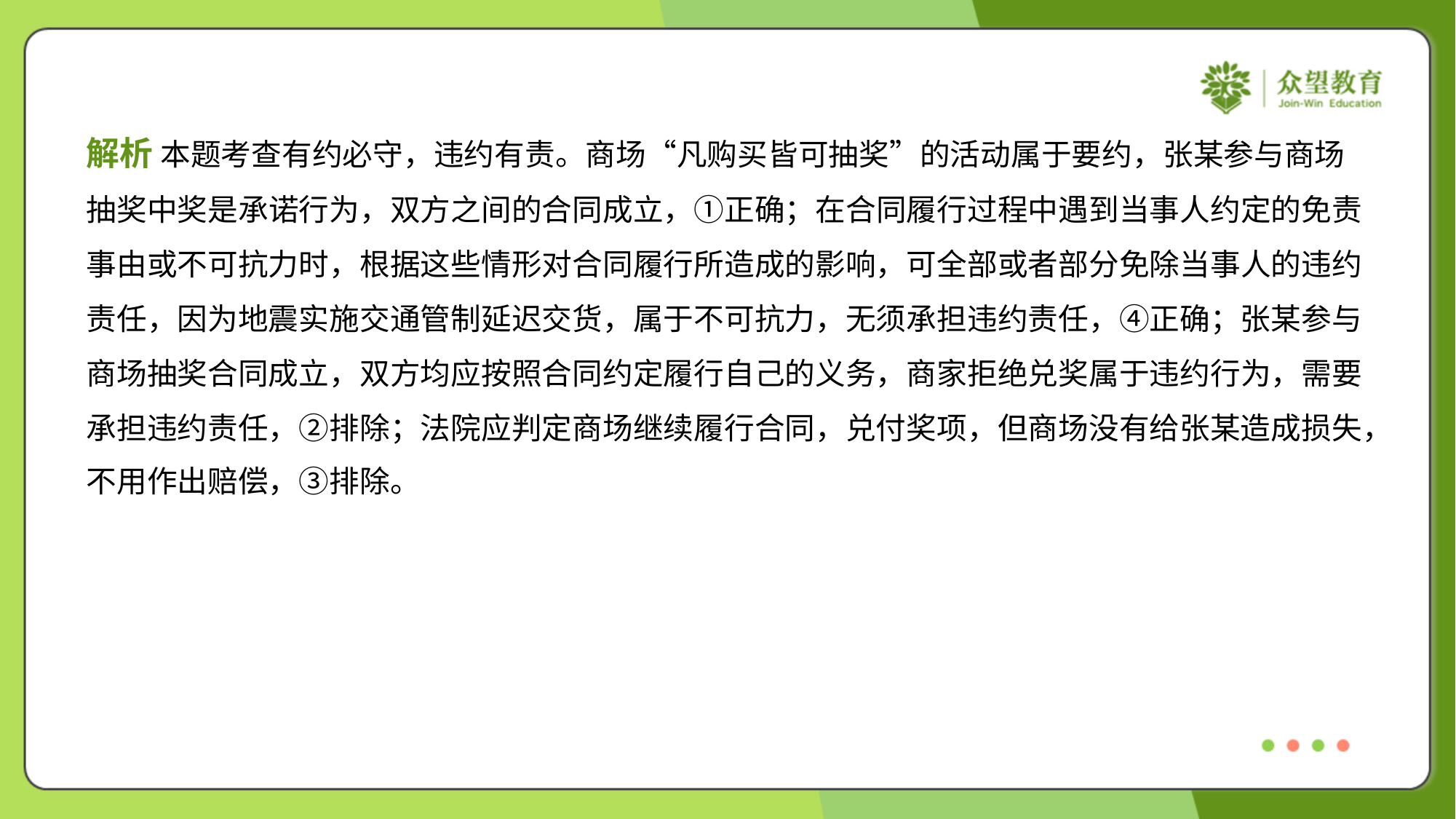

解析 本题考查有约必守，违约有责。商场“凡购买皆可抽奖”的活动属于要约，张某参与商场
抽奖中奖是承诺行为，双方之间的合同成立，①正确；在合同履行过程中遇到当事人约定的免责
事由或不可抗力时，根据这些情形对合同履行所造成的影响，可全部或者部分免除当事人的违约
责任，因为地震实施交通管制延迟交货，属于不可抗力，无须承担违约责任，④正确；张某参与
商场抽奖合同成立，双方均应按照合同约定履行自己的义务，商家拒绝兑奖属于违约行为，需要
承担违约责任，②排除；法院应判定商场继续履行合同，兑付奖项，但商场没有给张某造成损失，
不用作出赔偿，③排除。